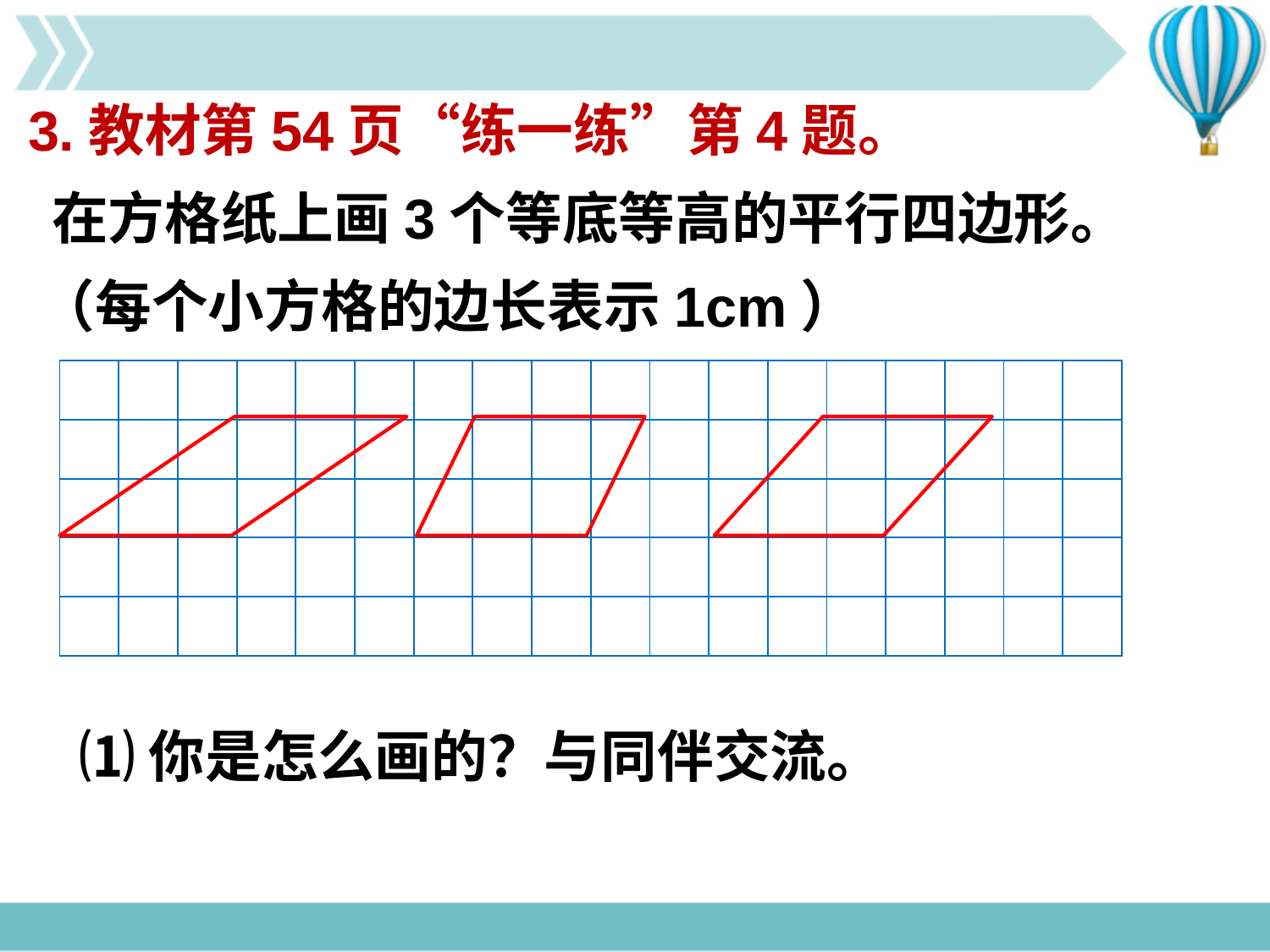

3.教材第54页“练一练”第4题。
  在方格纸上画3个等底等高的平行四边形。
 （每个小方格的边长表示1cm）
|  |  |  |  |  |  |  |  |  |  |  |  |  |  |  |  |  |  |
| --- | --- | --- | --- | --- | --- | --- | --- | --- | --- | --- | --- | --- | --- | --- | --- | --- | --- |
|  |  |  |  |  |  |  |  |  |  |  |  |  |  |  |  |  |  |
|  |  |  |  |  |  |  |  |  |  |  |  |  |  |  |  |  |  |
|  |  |  |  |  |  |  |  |  |  |  |  |  |  |  |  |  |  |
|  |  |  |  |  |  |  |  |  |  |  |  |  |  |  |  |  |  |

⑴你是怎么画的？与同伴交流。